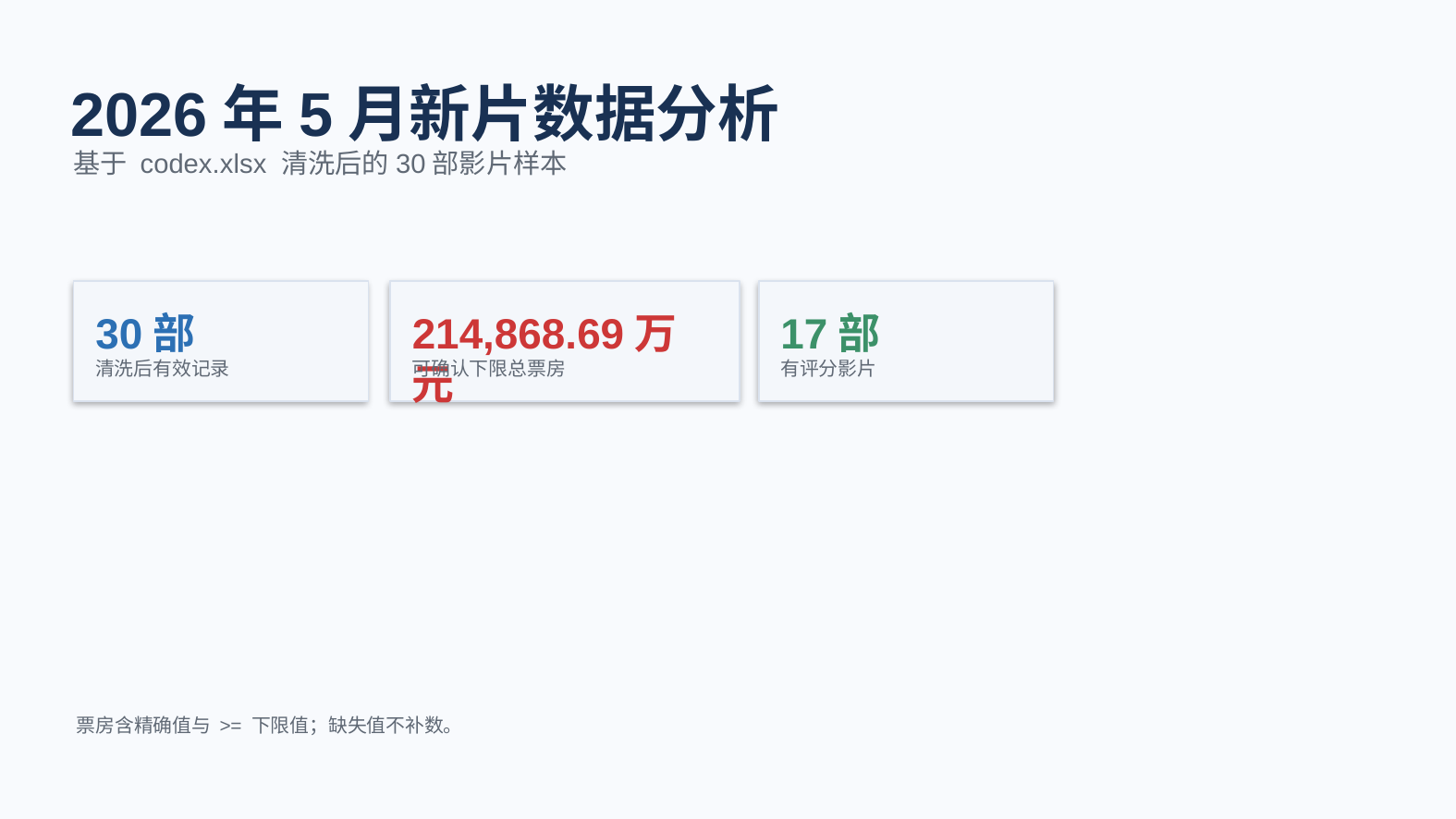

2026年5月新片数据分析
基于 codex.xlsx 清洗后的30部影片样本

30部
214,868.69万元
17部
清洗后有效记录
可确认下限总票房
有评分影片
票房含精确值与 >= 下限值；缺失值不补数。